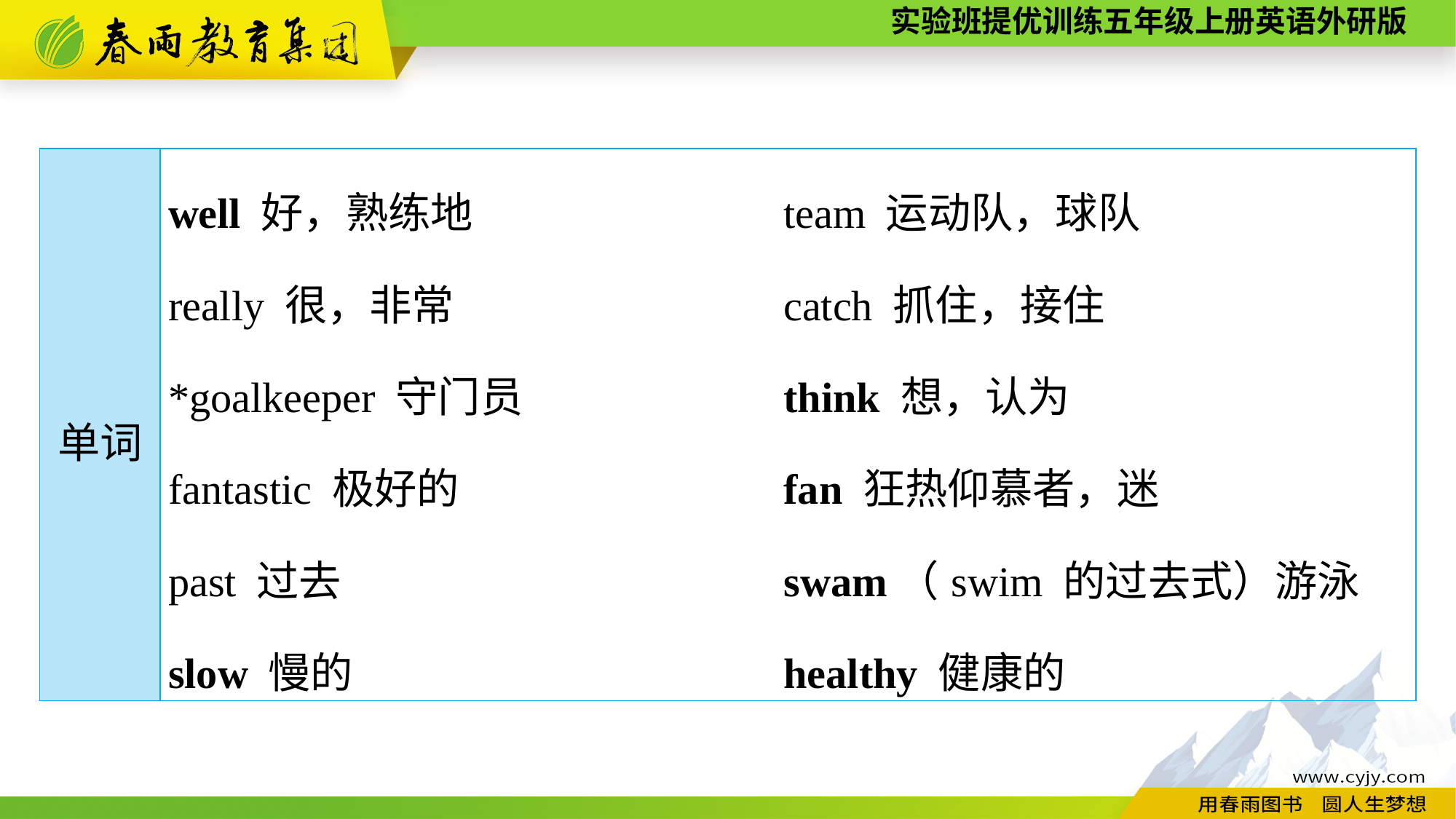

| 单词 | well 好，熟练地 team 运动队，球队 　 really 很，非常 catch 抓住，接住 \*goalkeeper 守门员 think 想，认为 fantastic 极好的 fan 狂热仰慕者，迷 past 过去 swam（swim 的过去式）游泳 slow 慢的 healthy 健康的 |
| --- | --- |